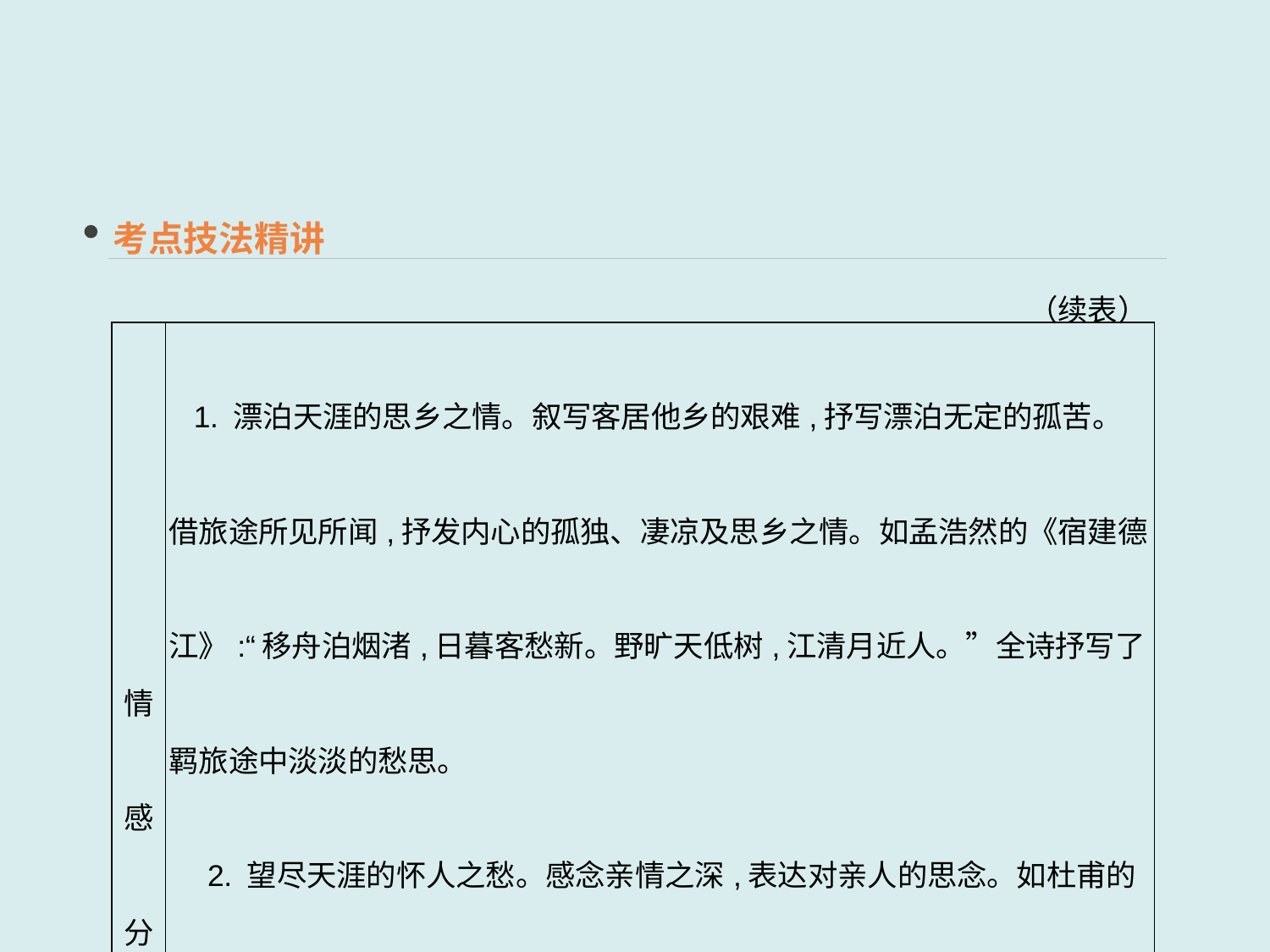

考点技法精讲

（续表）
| 情感分类 | 1. 漂泊天涯的思乡之情。叙写客居他乡的艰难,抒写漂泊无定的孤苦。借旅途所见所闻,抒发内心的孤独、凄凉及思乡之情。如孟浩然的《宿建德江》:“移舟泊烟渚,日暮客愁新。野旷天低树,江清月近人。”全诗抒写了羁旅途中淡淡的愁思。 　2. 望尽天涯的怀人之愁。感念亲情之深,表达对亲人的思念。如杜甫的《月夜忆舍弟》。 　3. 羁旅他乡的忧怨悲愤。或凝聚人生感叹,流露年华易逝的苦闷;或抒发独居他乡、不得重用、怀才不遇、报国无门的孤独寂寞、忧怨愤慨之情。如杜甫的《登高》 |
| --- | --- |